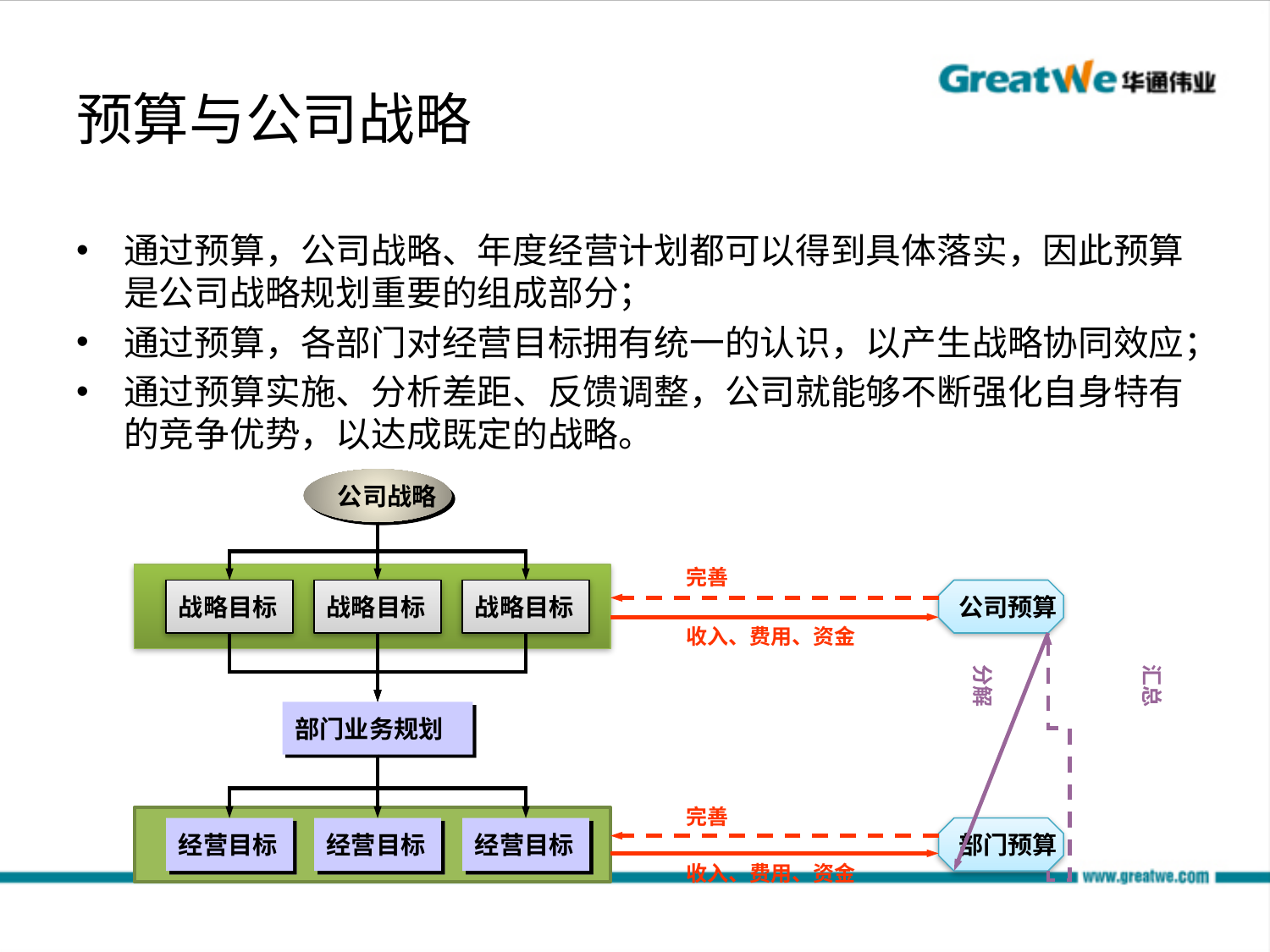

# 预算与公司战略
通过预算，公司战略、年度经营计划都可以得到具体落实，因此预算是公司战略规划重要的组成部分；
通过预算，各部门对经营目标拥有统一的认识，以产生战略协同效应；
通过预算实施、分析差距、反馈调整，公司就能够不断强化自身特有的竞争优势，以达成既定的战略。

公司战略
完善

战略目标
战略目标
战略目标
公司预算
收入、费用、资金
分解
汇总
部门业务规划
完善

经营目标
经营目标
经营目标
部门预算
收入、费用、资金